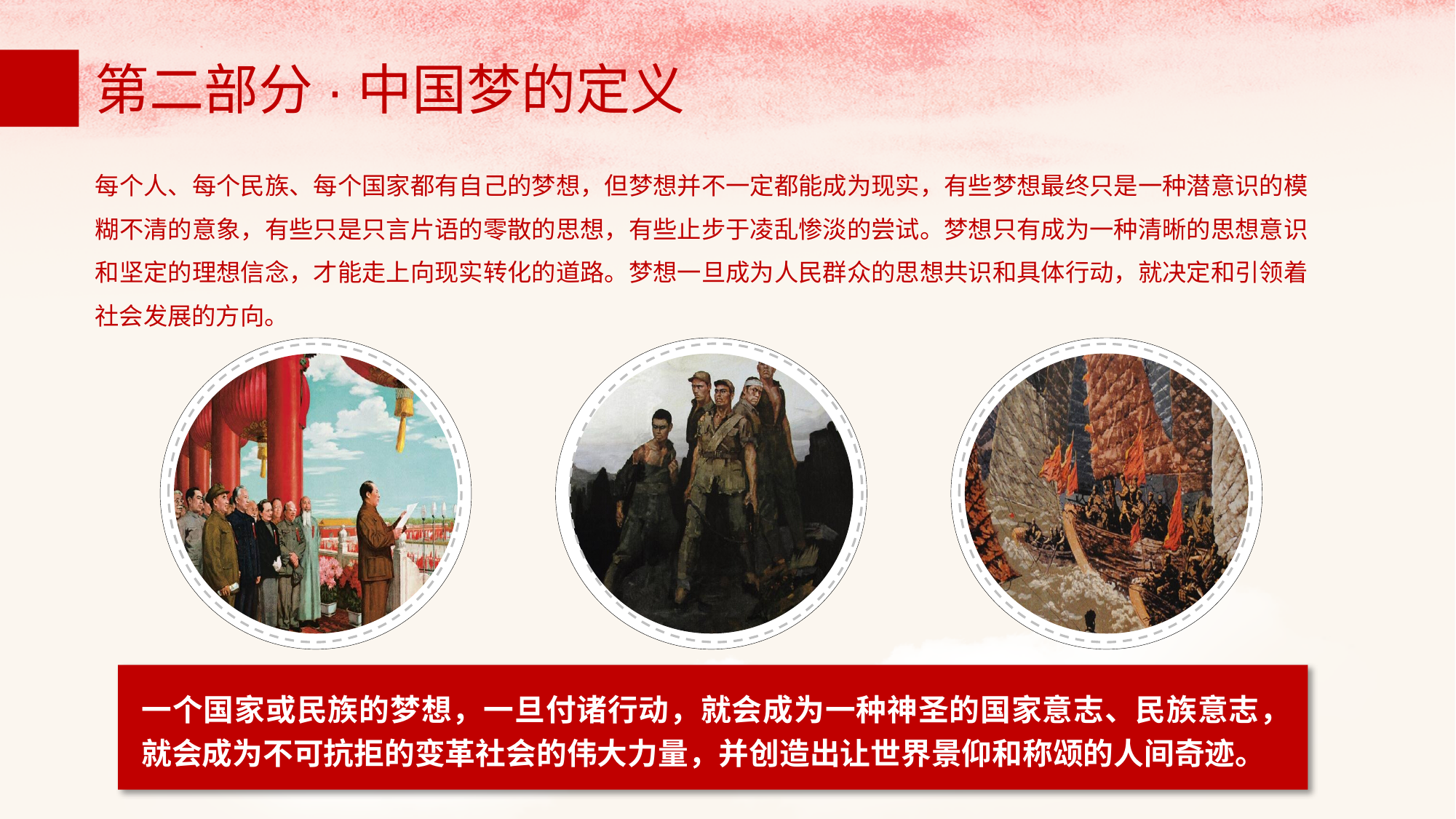

第二部分·中国梦的定义
每个人、每个民族、每个国家都有自己的梦想，但梦想并不一定都能成为现实，有些梦想最终只是一种潜意识的模糊不清的意象，有些只是只言片语的零散的思想，有些止步于凌乱惨淡的尝试。梦想只有成为一种清晰的思想意识和坚定的理想信念，才能走上向现实转化的道路。梦想一旦成为人民群众的思想共识和具体行动，就决定和引领着社会发展的方向。

一个国家或民族的梦想，一旦付诸行动，就会成为一种神圣的国家意志、民族意志，就会成为不可抗拒的变革社会的伟大力量，并创造出让世界景仰和称颂的人间奇迹。